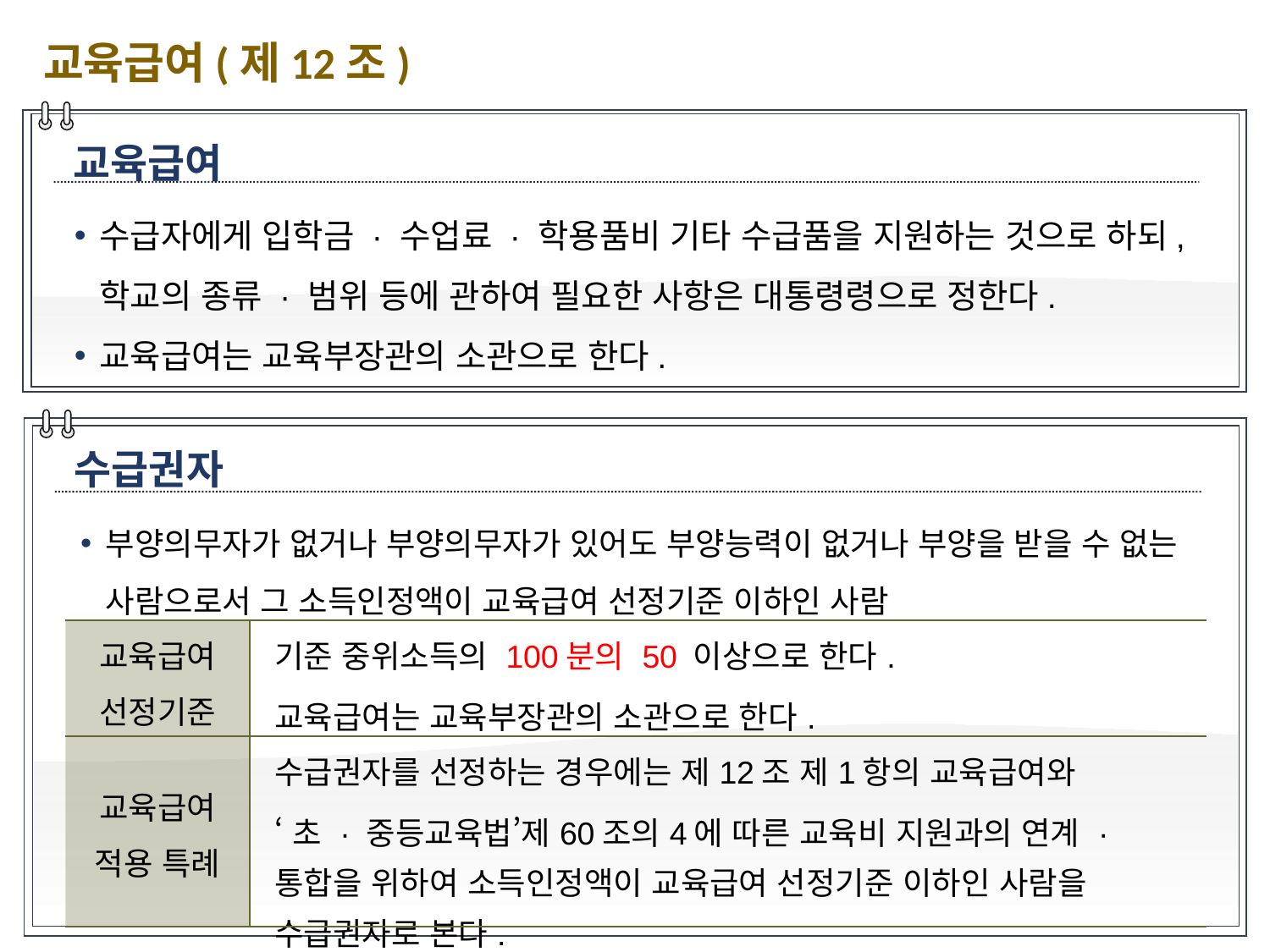

교육급여(제12조)

교육급여

수급자에게 입학금 · 수업료 · 학용품비 기타 수급품을 지원하는 것으로 하되, 학교의 종류 · 범위 등에 관하여 필요한 사항은 대통령령으로 정한다.
교육급여는 교육부장관의 소관으로 한다.

수급권자

부양의무자가 없거나 부양의무자가 있어도 부양능력이 없거나 부양을 받을 수 없는 사람으로서 그 소득인정액이 교육급여 선정기준 이하인 사람
| 교육급여 선정기준 | 기준 중위소득의 100분의 50 이상으로 한다. 교육급여는 교육부장관의 소관으로 한다. |
| --- | --- |
| 교육급여 적용 특례 | 수급권자를 선정하는 경우에는 제12조 제1항의 교육급여와 ‘초 · 중등교육법’제60조의4에 따른 교육비 지원과의 연계 · 통합을 위하여 소득인정액이 교육급여 선정기준 이하인 사람을 수급권자로 본다. |